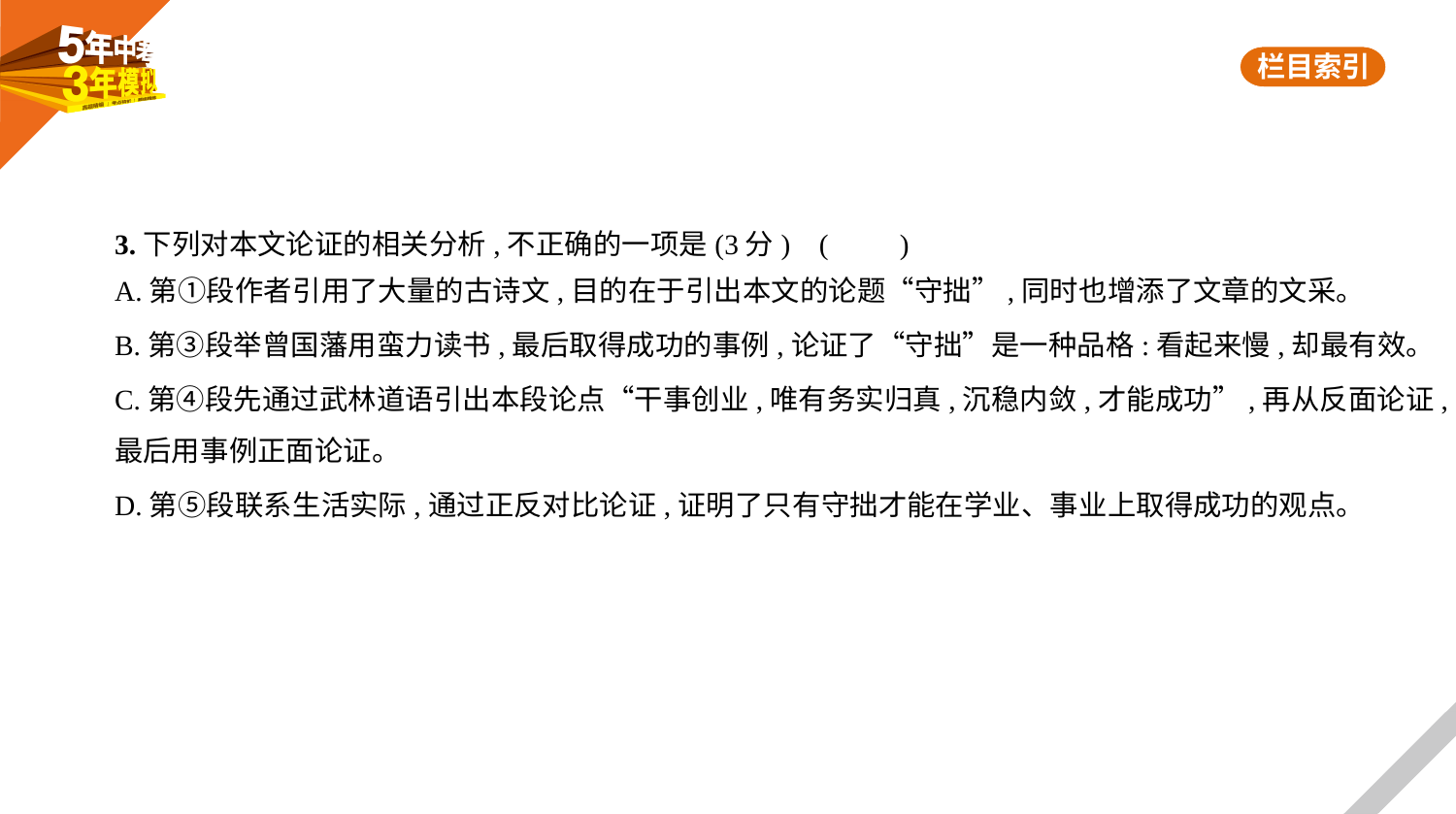

3.下列对本文论证的相关分析,不正确的一项是(3分) (　　)
A.第①段作者引用了大量的古诗文,目的在于引出本文的论题“守拙”,同时也增添了文章的文采。
B.第③段举曾国藩用蛮力读书,最后取得成功的事例,论证了“守拙”是一种品格:看起来慢,却最有效。
C.第④段先通过武林道语引出本段论点“干事创业,唯有务实归真,沉稳内敛,才能成功”,再从反面论证,
最后用事例正面论证。
D.第⑤段联系生活实际,通过正反对比论证,证明了只有守拙才能在学业、事业上取得成功的观点。